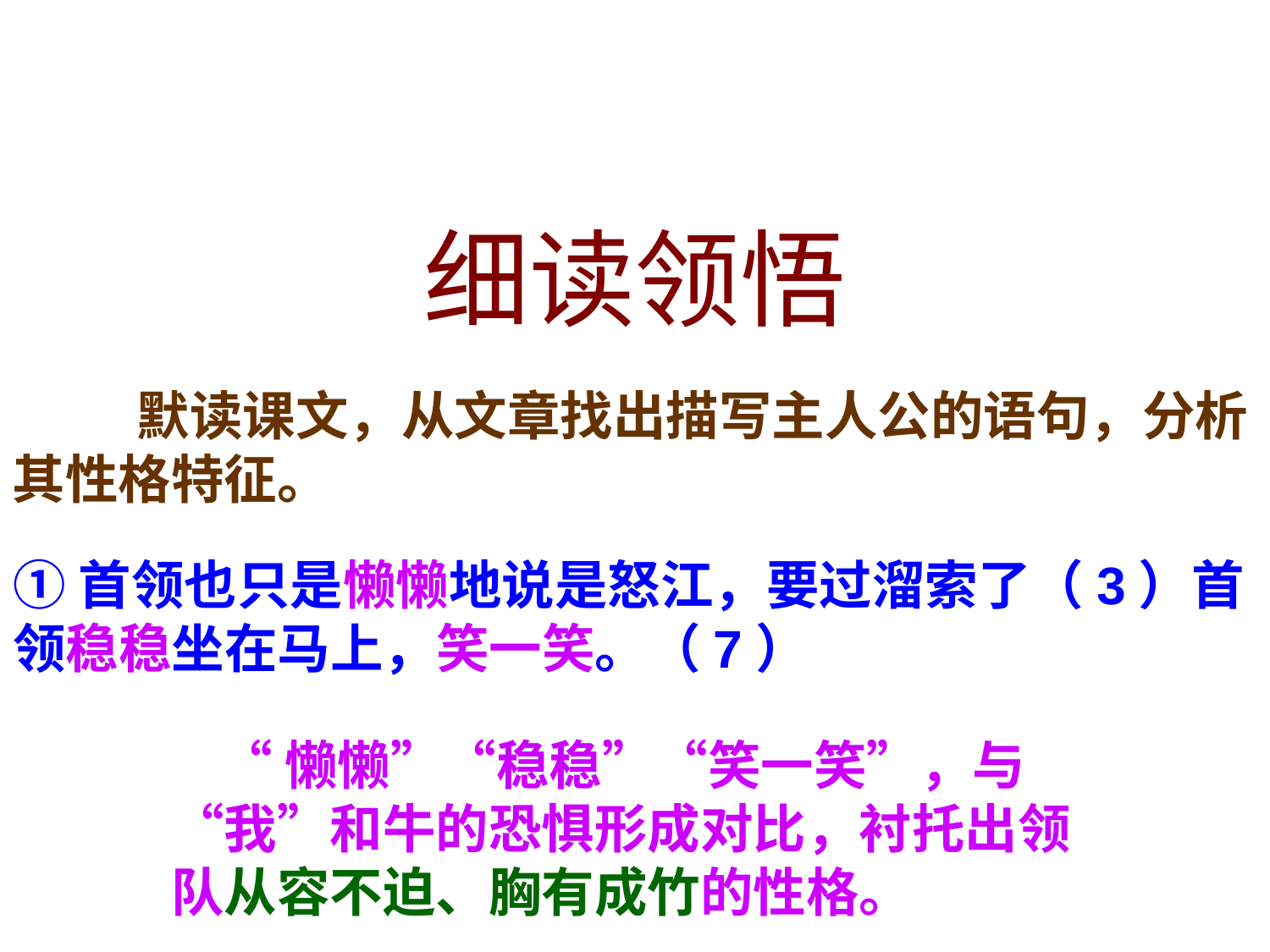

细读领悟
 默读课文，从文章找出描写主人公的语句，分析其性格特征。
①首领也只是懒懒地说是怒江，要过溜索了（3）首领稳稳坐在马上，笑一笑。（7）
    “懒懒”“稳稳”“笑一笑”，与“我”和牛的恐惧形成对比，衬托出领队从容不迫、胸有成竹的性格。